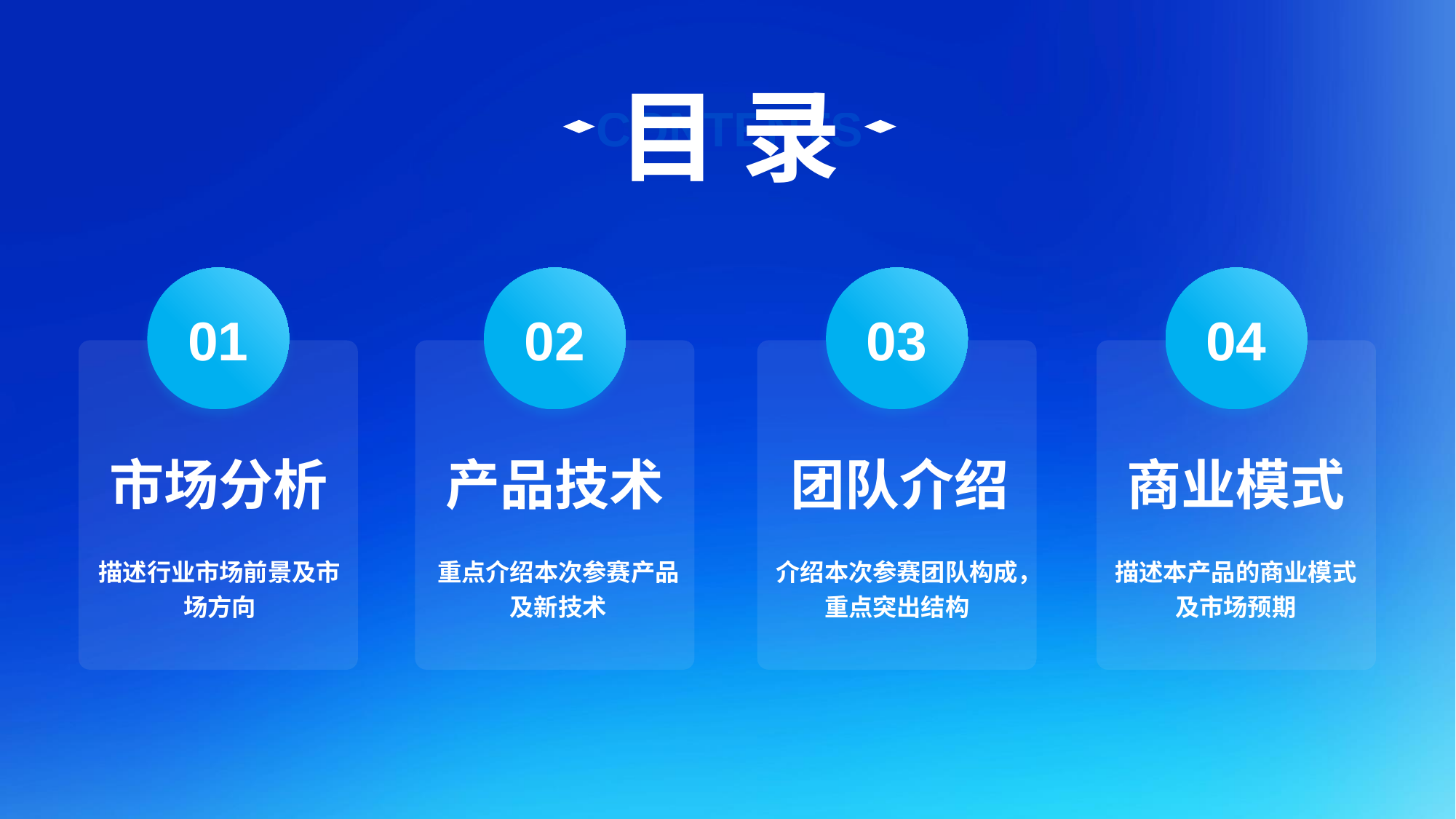

目 录
CONTENTS

01
02
03
04

市场分析
产品技术
团队介绍
商业模式
描述行业市场前景及市场方向
重点介绍本次参赛产品及新技术
介绍本次参赛团队构成，重点突出结构
描述本产品的商业模式及市场预期